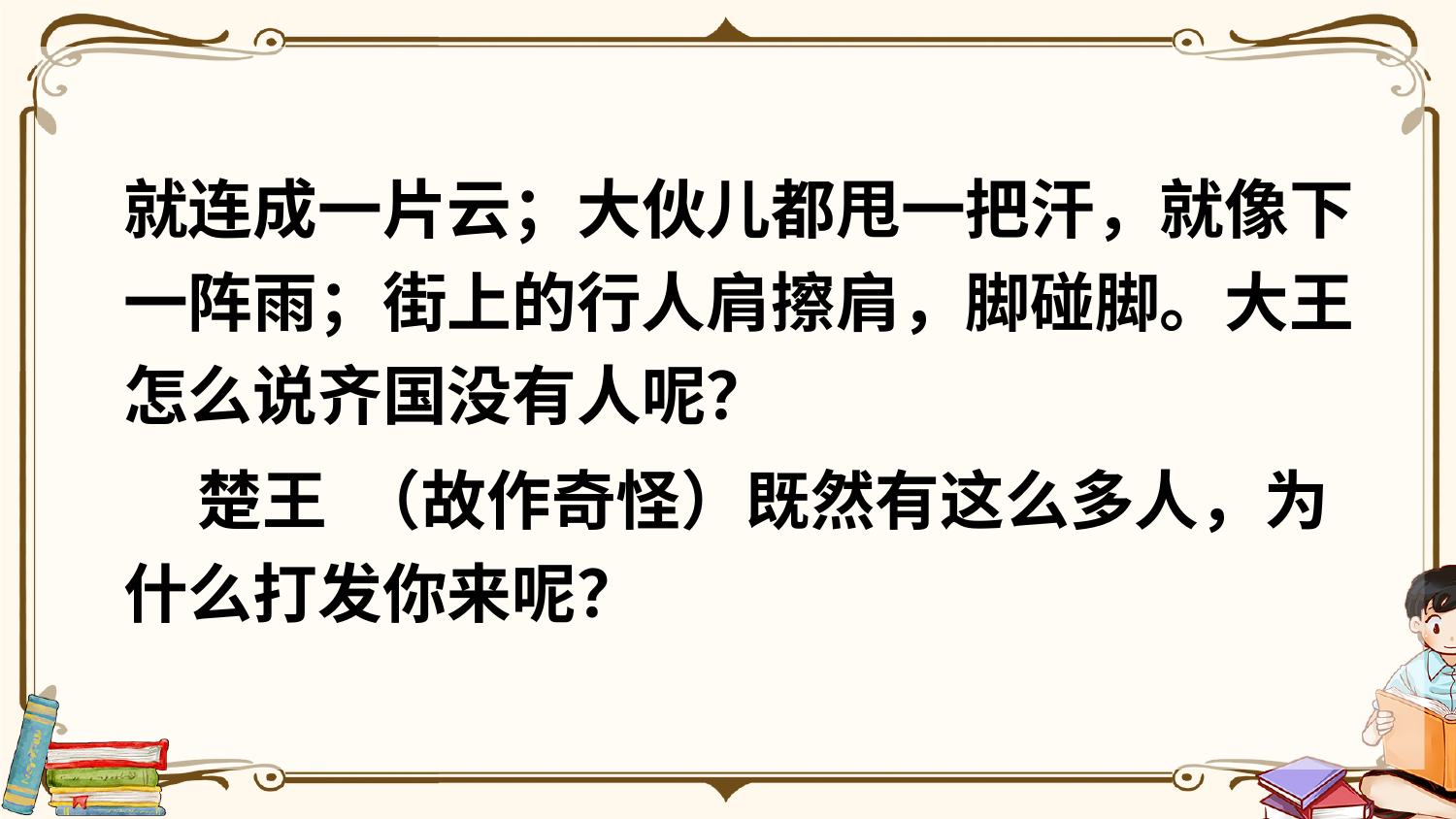

就连成一片云；大伙儿都甩一把汗，就像下一阵雨；街上的行人肩擦肩，脚碰脚。大王怎么说齐国没有人呢？
    楚王  （故作奇怪）既然有这么多人，为什么打发你来呢？